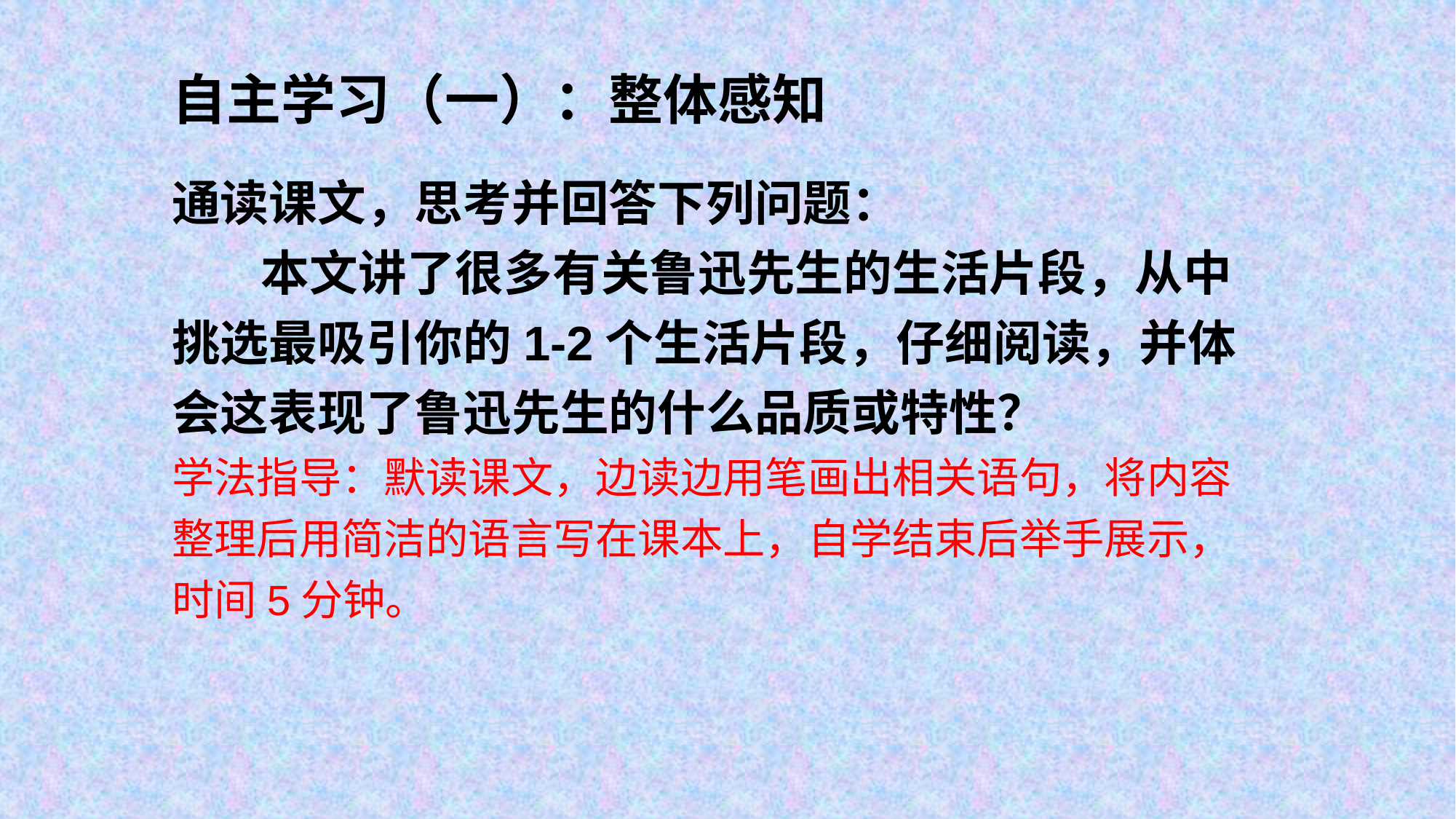

自主学习（一）：整体感知

通读课文，思考并回答下列问题：
       本文讲了很多有关鲁迅先生的生活片段，从中挑选最吸引你的1-2个生活片段，仔细阅读，并体会这表现了鲁迅先生的什么品质或特性？
学法指导：默读课文，边读边用笔画出相关语句，将内容整理后用简洁的语言写在课本上，自学结束后举手展示，时间5分钟。